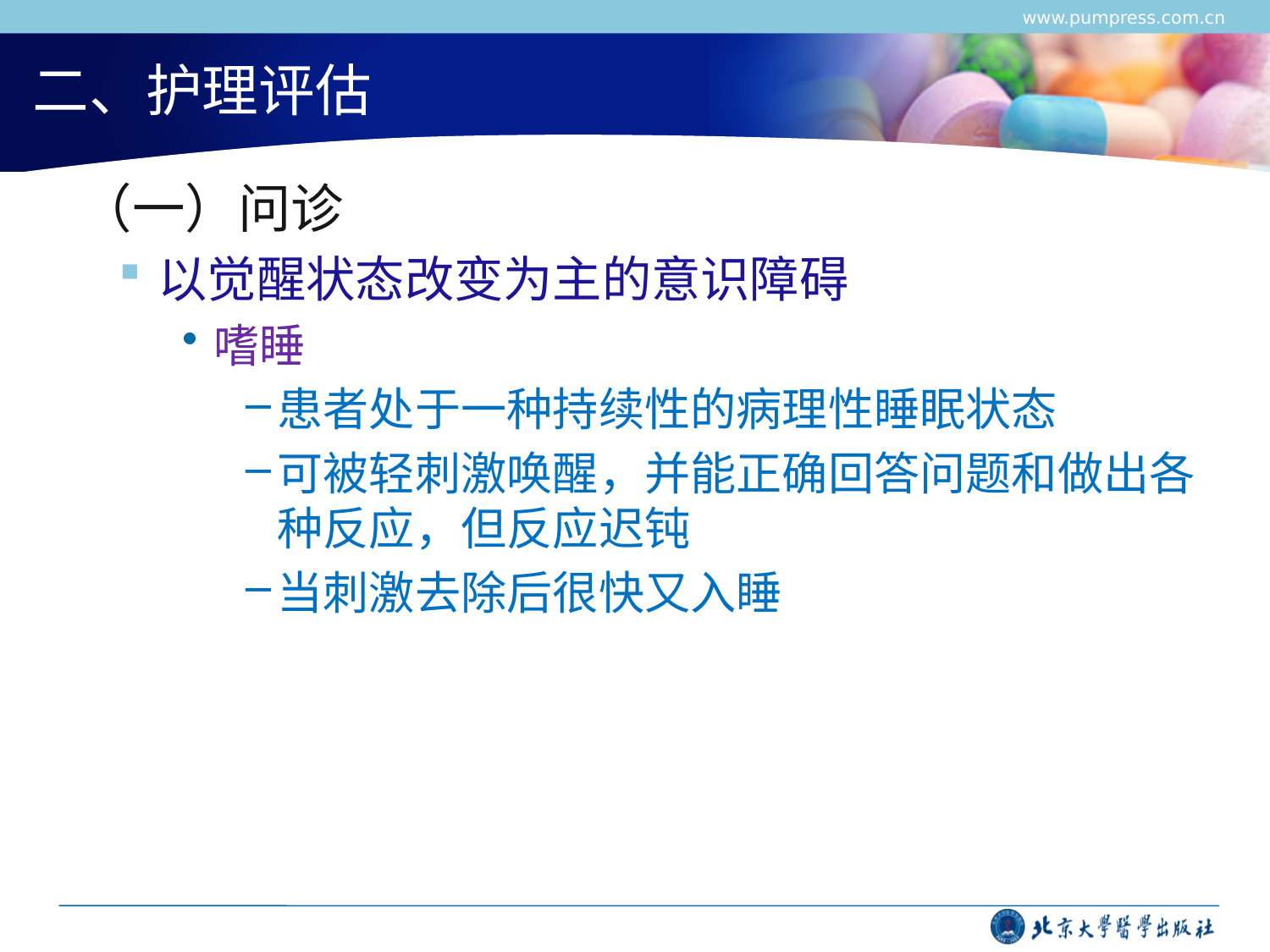

www.pumpress.com.cn
# 二、护理评估
 （一）问诊
以觉醒状态改变为主的意识障碍
嗜睡
患者处于一种持续性的病理性睡眠状态
可被轻刺激唤醒，并能正确回答问题和做出各种反应，但反应迟钝
当刺激去除后很快又入睡